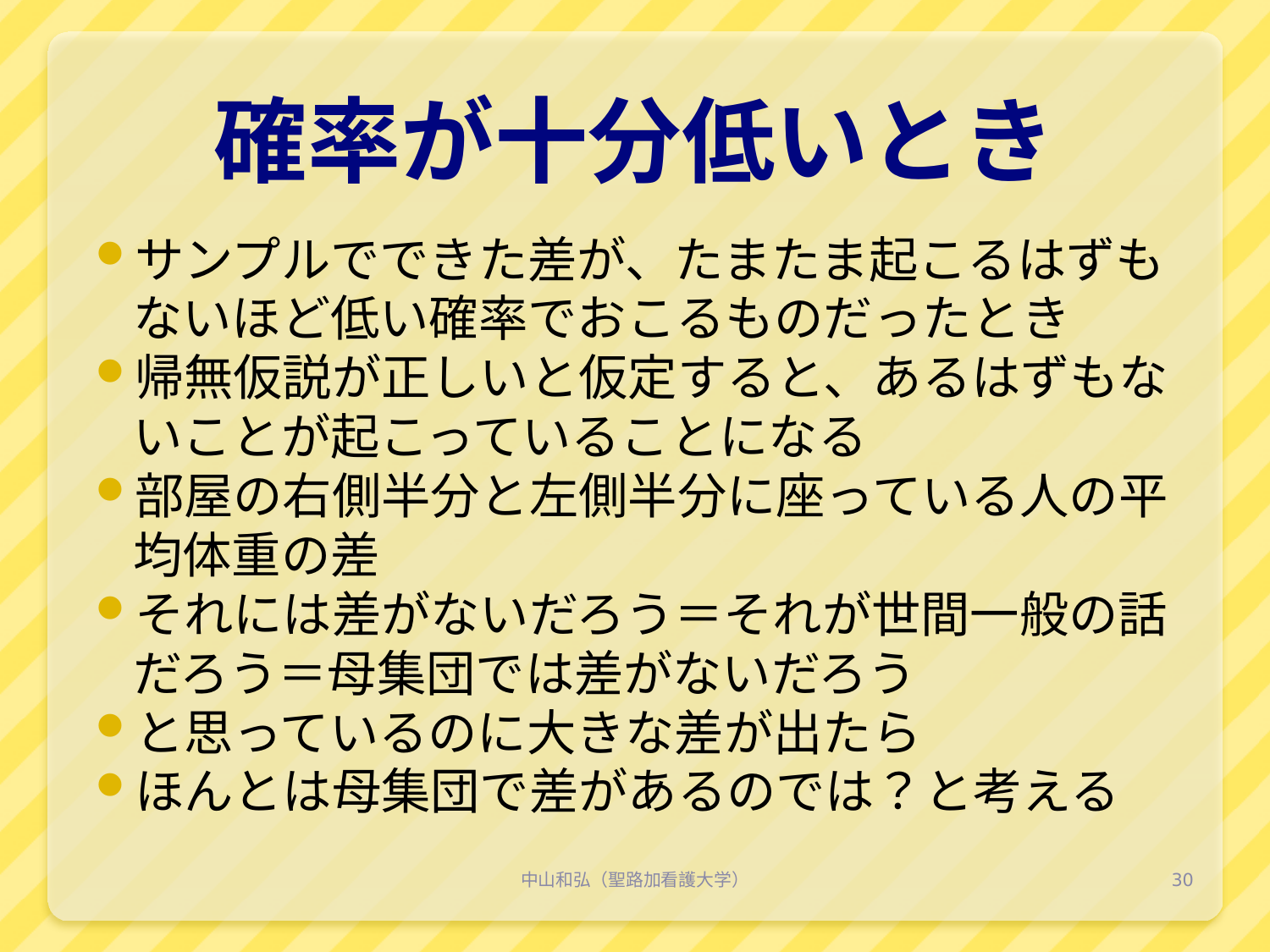

# 確率が十分低いとき
サンプルでできた差が、たまたま起こるはずもないほど低い確率でおこるものだったとき
帰無仮説が正しいと仮定すると、あるはずもないことが起こっていることになる
部屋の右側半分と左側半分に座っている人の平均体重の差
それには差がないだろう＝それが世間一般の話だろう＝母集団では差がないだろう
と思っているのに大きな差が出たら
ほんとは母集団で差があるのでは？と考える
中山和弘（聖路加看護大学）
30